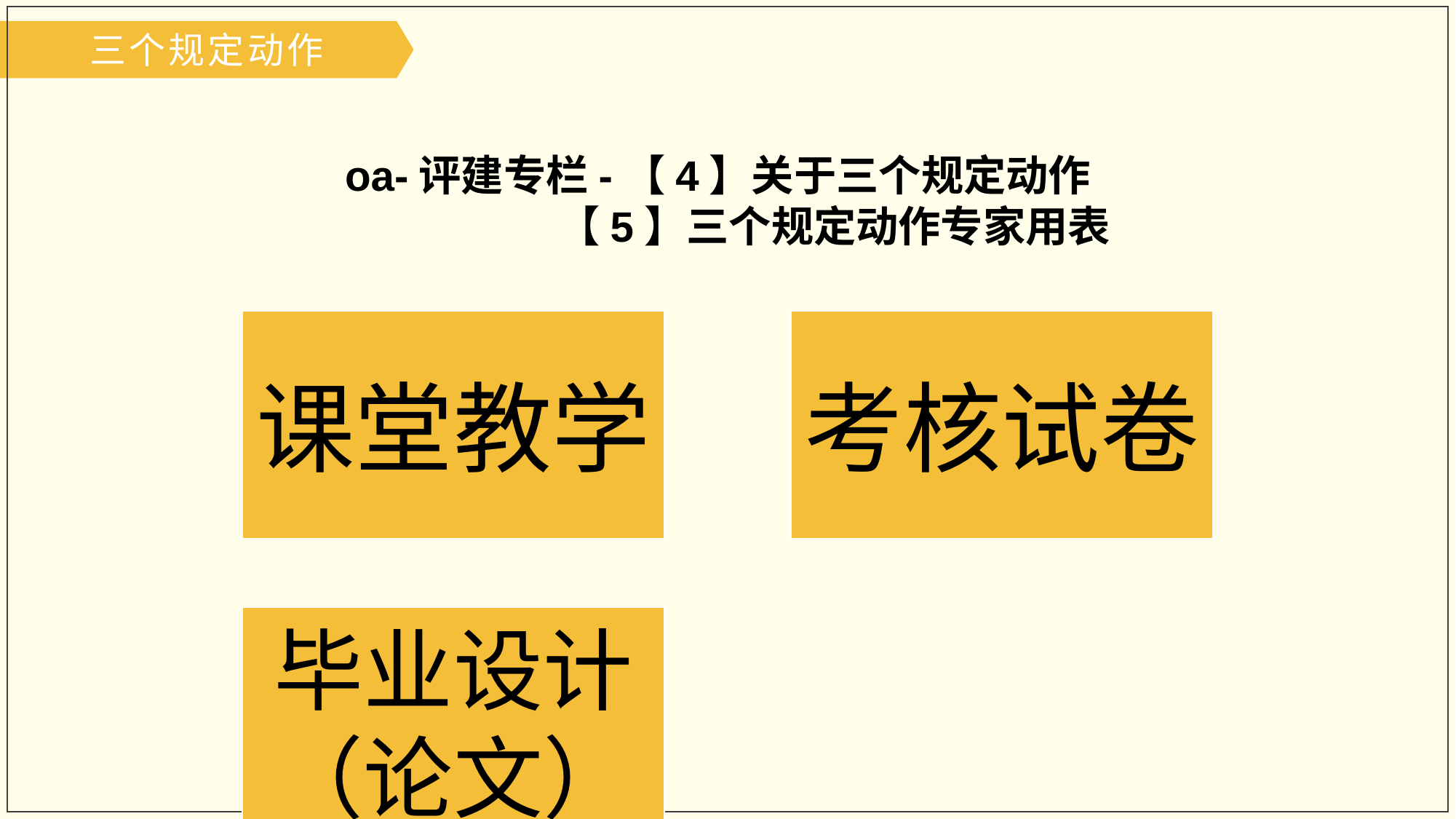

三个规定动作

oa-评建专栏-【4】关于三个规定动作
                     【5】三个规定动作专家用表
课堂教学
考核试卷
毕业设计（论文）